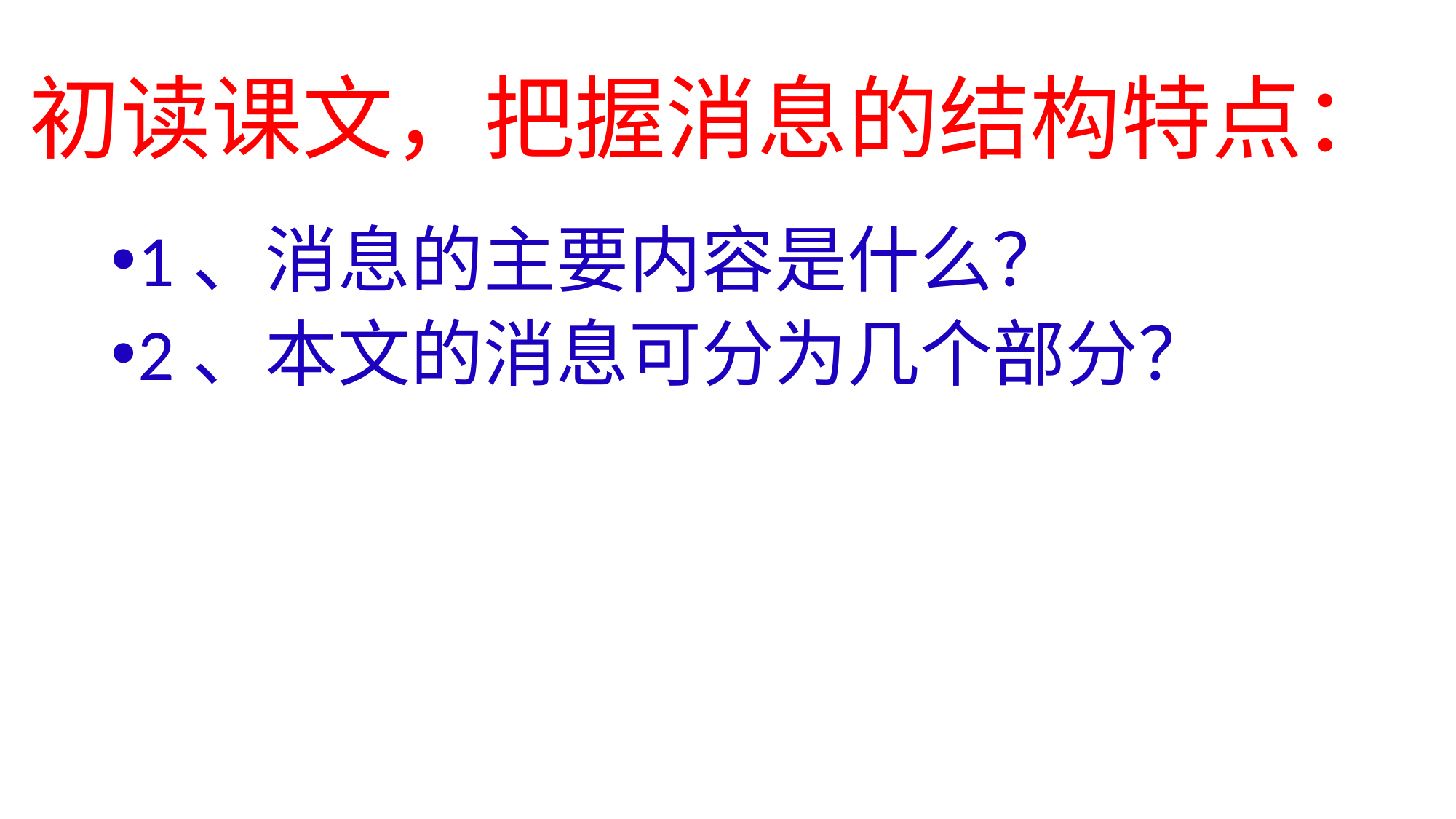

# 初读课文，把握消息的结构特点：
1、消息的主要内容是什么？
2、本文的消息可分为几个部分？